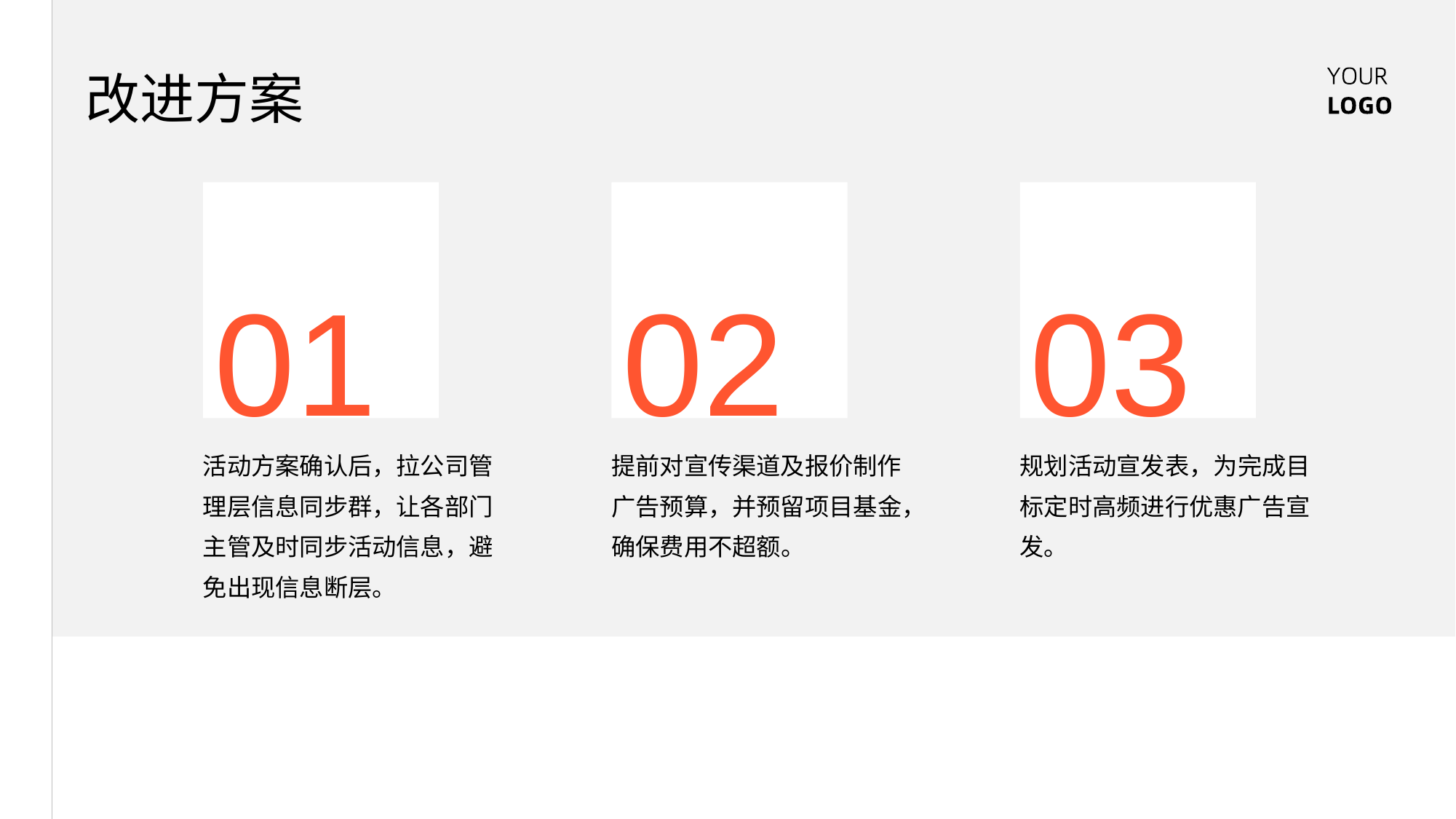

改进方案

01
02
03
活动方案确认后，拉公司管理层信息同步群，让各部门主管及时同步活动信息，避免出现信息断层。
提前对宣传渠道及报价制作广告预算，并预留项目基金，确保费用不超额。
规划活动宣发表，为完成目标定时高频进行优惠广告宣发。